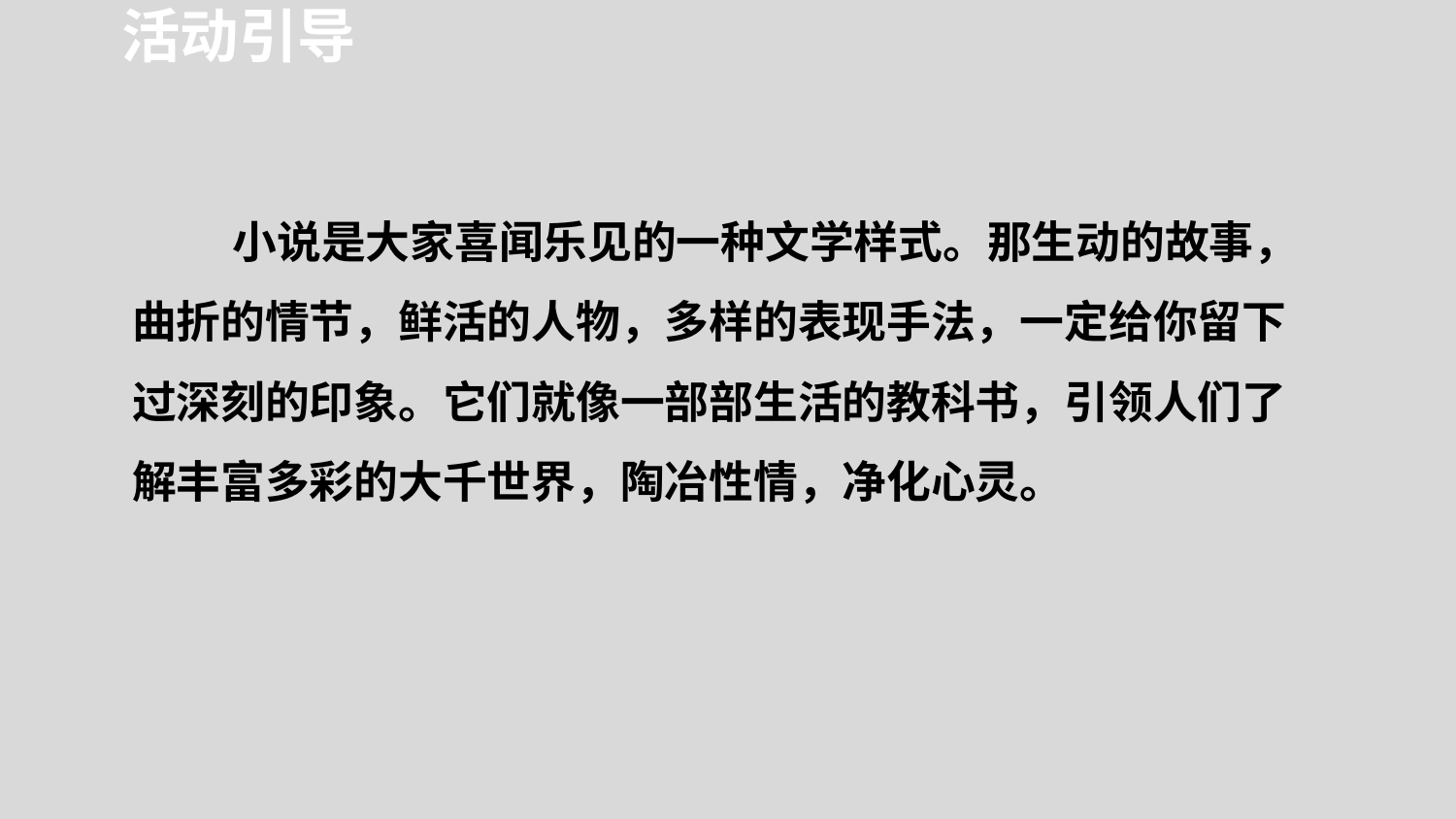

活动引导
小说是大家喜闻乐见的一种文学样式。那生动的故事，曲折的情节，鲜活的人物，多样的表现手法，一定给你留下过深刻的印象。它们就像一部部生活的教科书，引领人们了解丰富多彩的大千世界，陶冶性情，净化心灵。